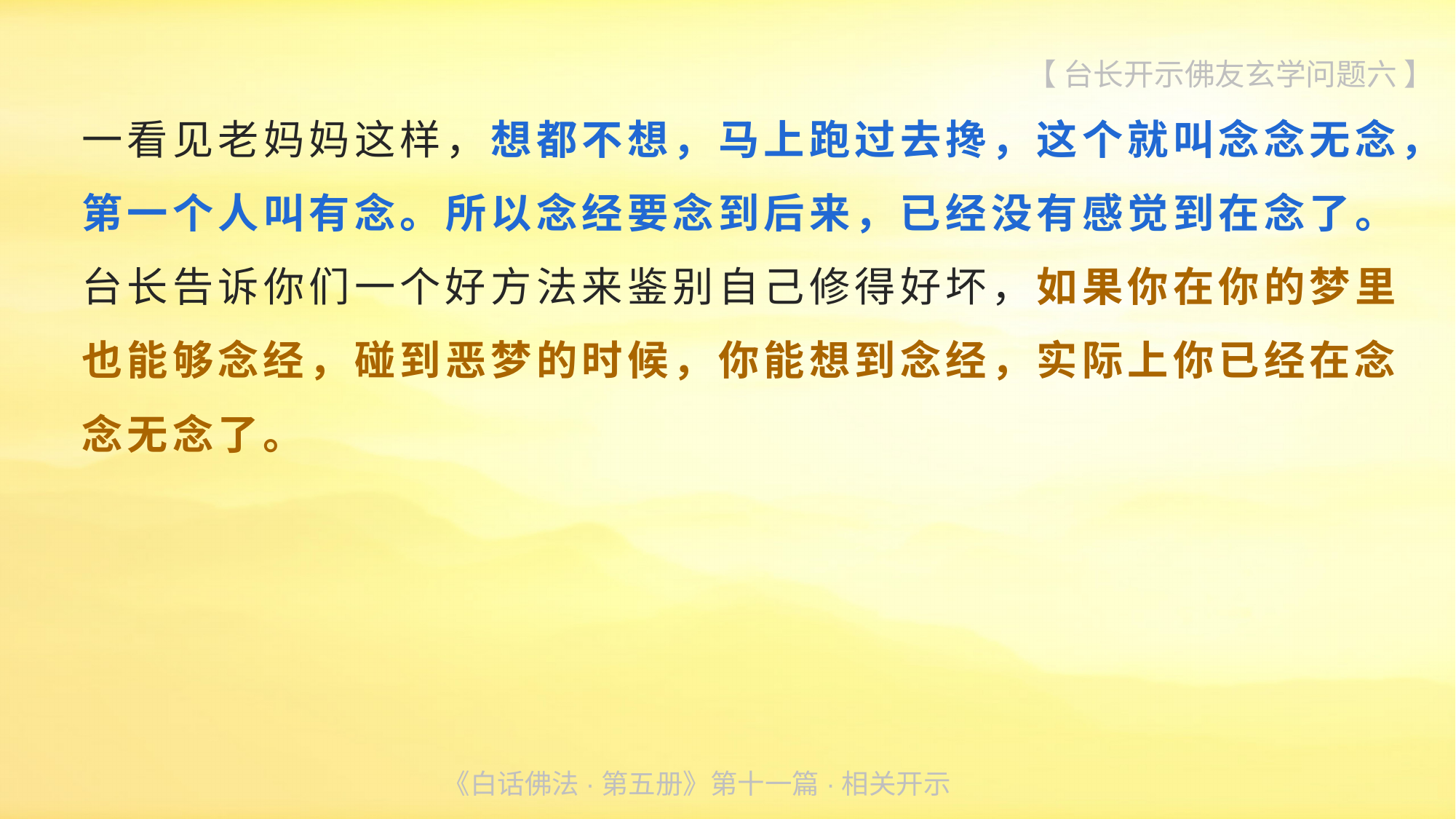

【 台长开示佛友玄学问题六 】
一看见老妈妈这样，想都不想，马上跑过去搀，这个就叫念念无念，第一个人叫有念。所以念经要念到后来，已经没有感觉到在念了。台长告诉你们一个好方法来鉴别自己修得好坏，如果你在你的梦里也能够念经，碰到恶梦的时候，你能想到念经，实际上你已经在念念无念了。

《白话佛法·第五册》第十一篇·相关开示